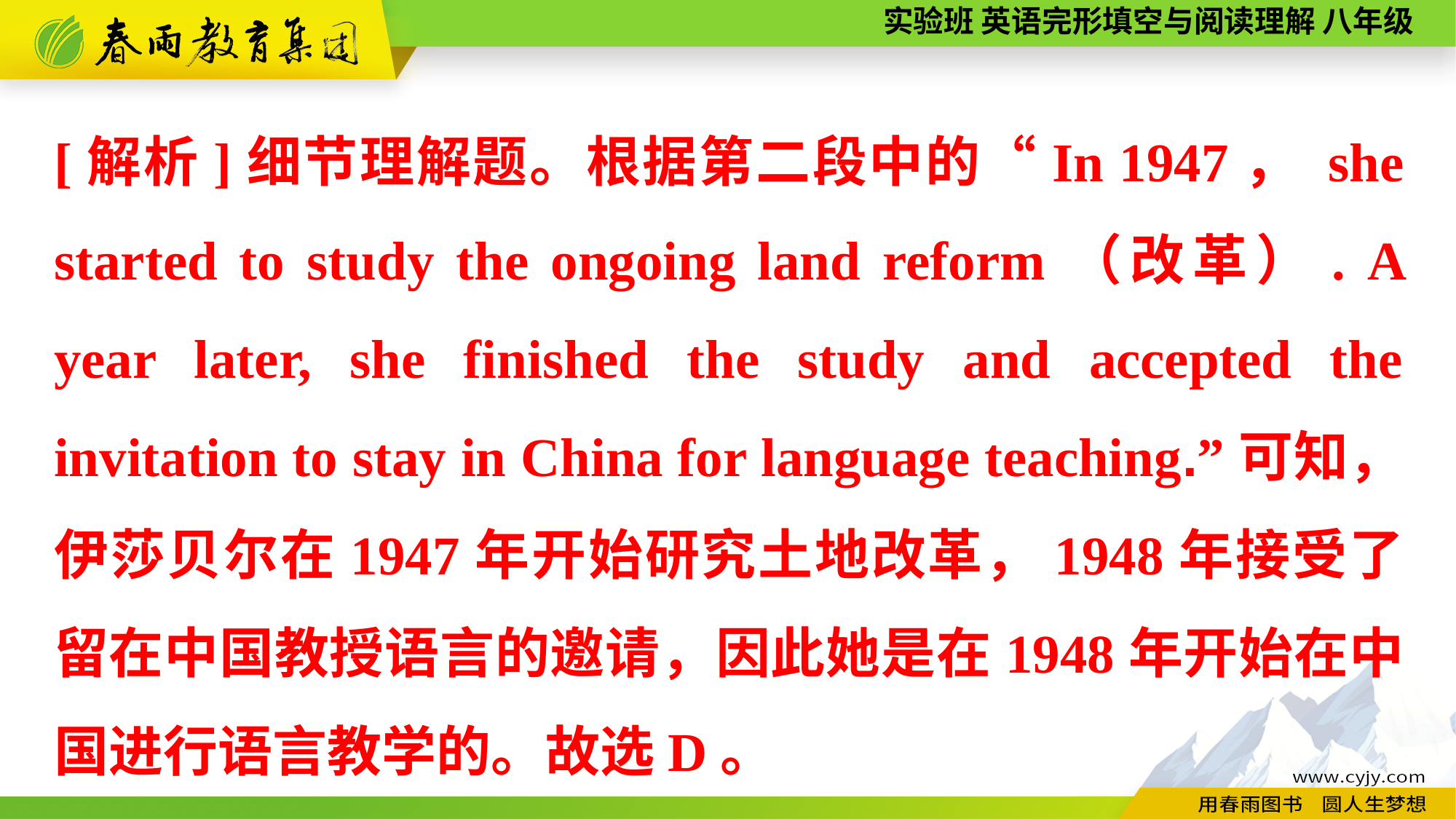

[解析]细节理解题。根据第二段中的“In 1947， she started to study the ongoing land reform（改革）. A year later, she finished the study and accepted the invitation to stay in China for language teaching.”可知，伊莎贝尔在1947年开始研究土地改革，1948年接受了留在中国教授语言的邀请，因此她是在1948年开始在中国进行语言教学的。故选D。